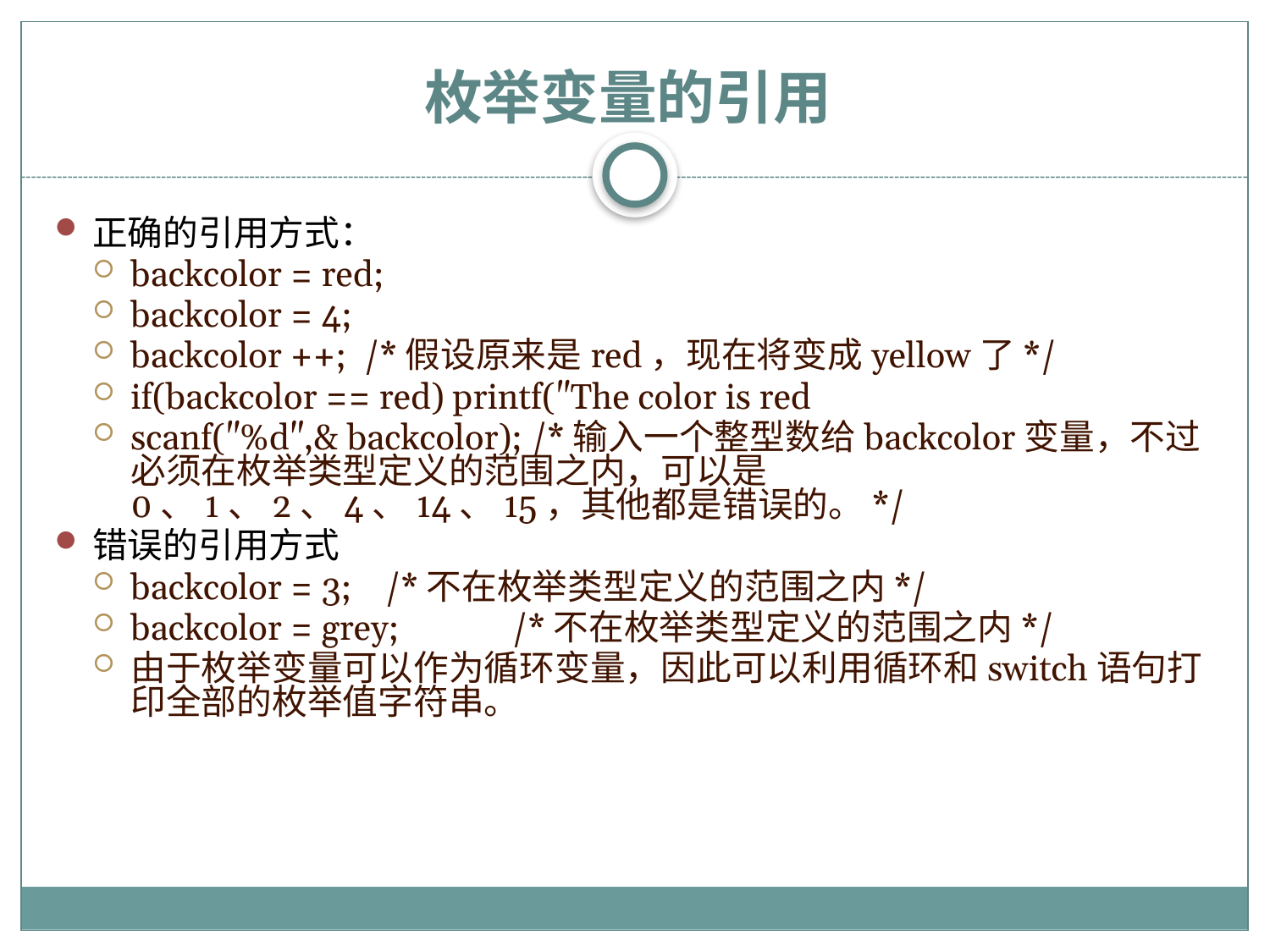

# 枚举变量的引用
正确的引用方式：
backcolor = red;
backcolor = 4;
backcolor ++;  /*假设原来是red，现在将变成yellow了*/
if(backcolor == red) printf("The color is red
scanf("%d",& backcolor); /*输入一个整型数给backcolor变量，不过必须在枚举类型定义的范围之内，可以是0、1、2、4、14、15，其他都是错误的。*/
错误的引用方式
backcolor = 3; 	/*不在枚举类型定义的范围之内*/
backcolor = grey;	/*不在枚举类型定义的范围之内*/
由于枚举变量可以作为循环变量，因此可以利用循环和switch语句打印全部的枚举值字符串。